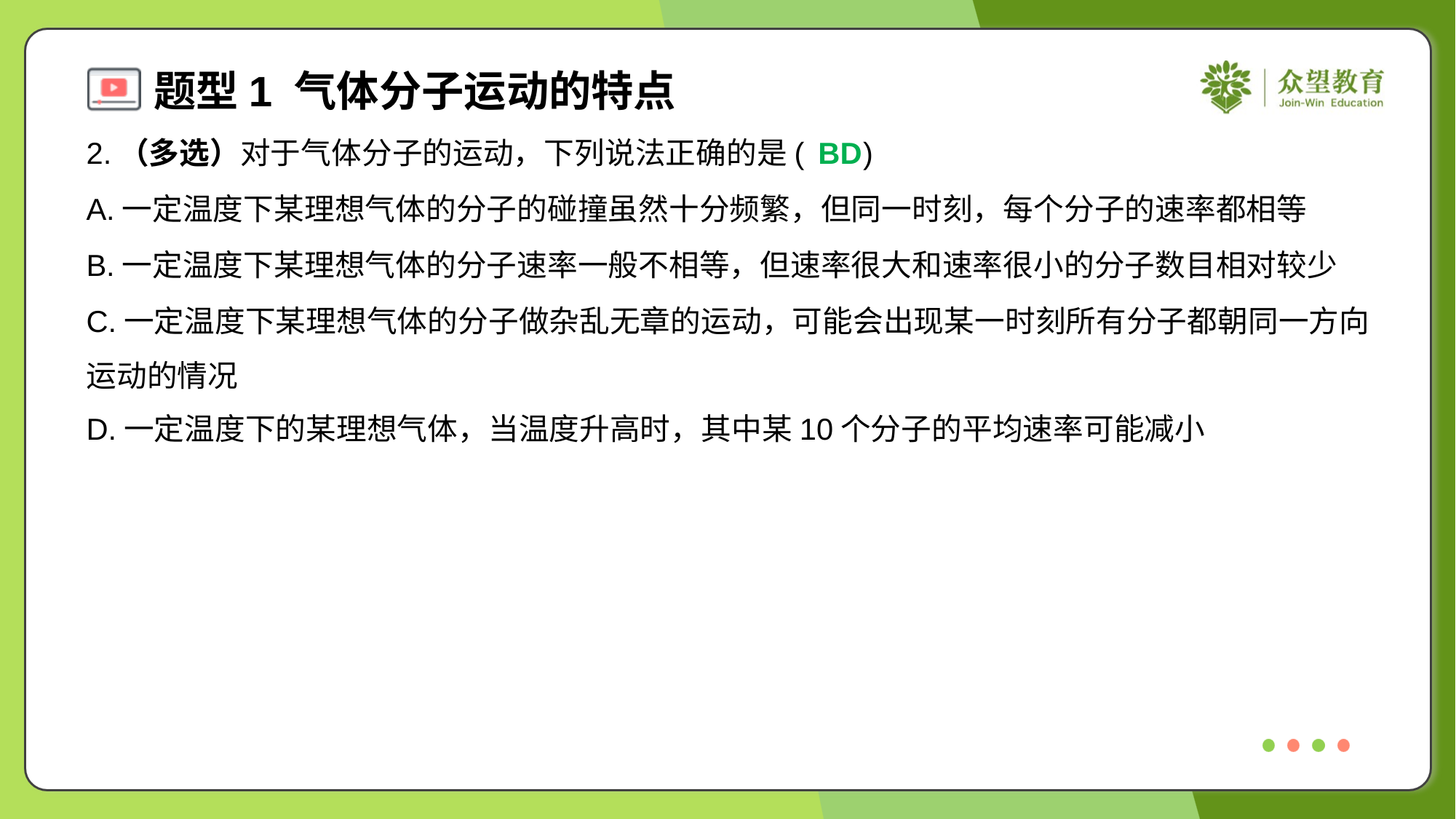

2.（多选）对于气体分子的运动，下列说法正确的是(       )
BD
A.一定温度下某理想气体的分子的碰撞虽然十分频繁，但同一时刻，每个分子的速率都相等
B.一定温度下某理想气体的分子速率一般不相等，但速率很大和速率很小的分子数目相对较少
C.一定温度下某理想气体的分子做杂乱无章的运动，可能会出现某一时刻所有分子都朝同一方向
运动的情况
D.一定温度下的某理想气体，当温度升高时，其中某10个分子的平均速率可能减小